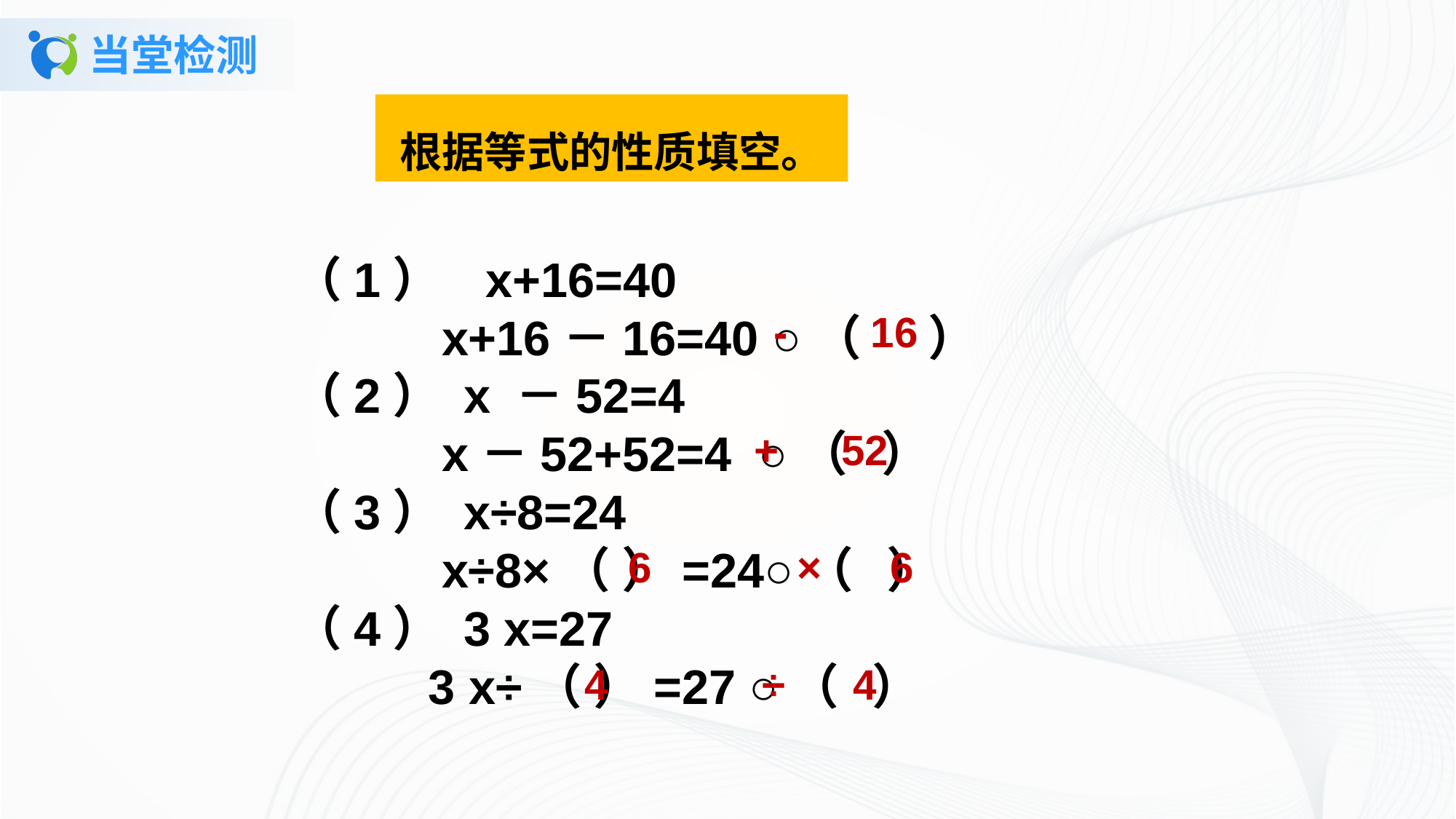

# 当堂检测
根据等式的性质填空。
（1）   x+16=40
           x+16－16=40 ○（      ）（2） x －52=4
           x－52+52=4  ○（   ）（3） x÷8=24
           x÷8×（ ）=24○（   ）（4） 3 x=27
          3 x÷（ ）=27 ○（   ）
-
16
+
52
×
6
6
÷
4
4